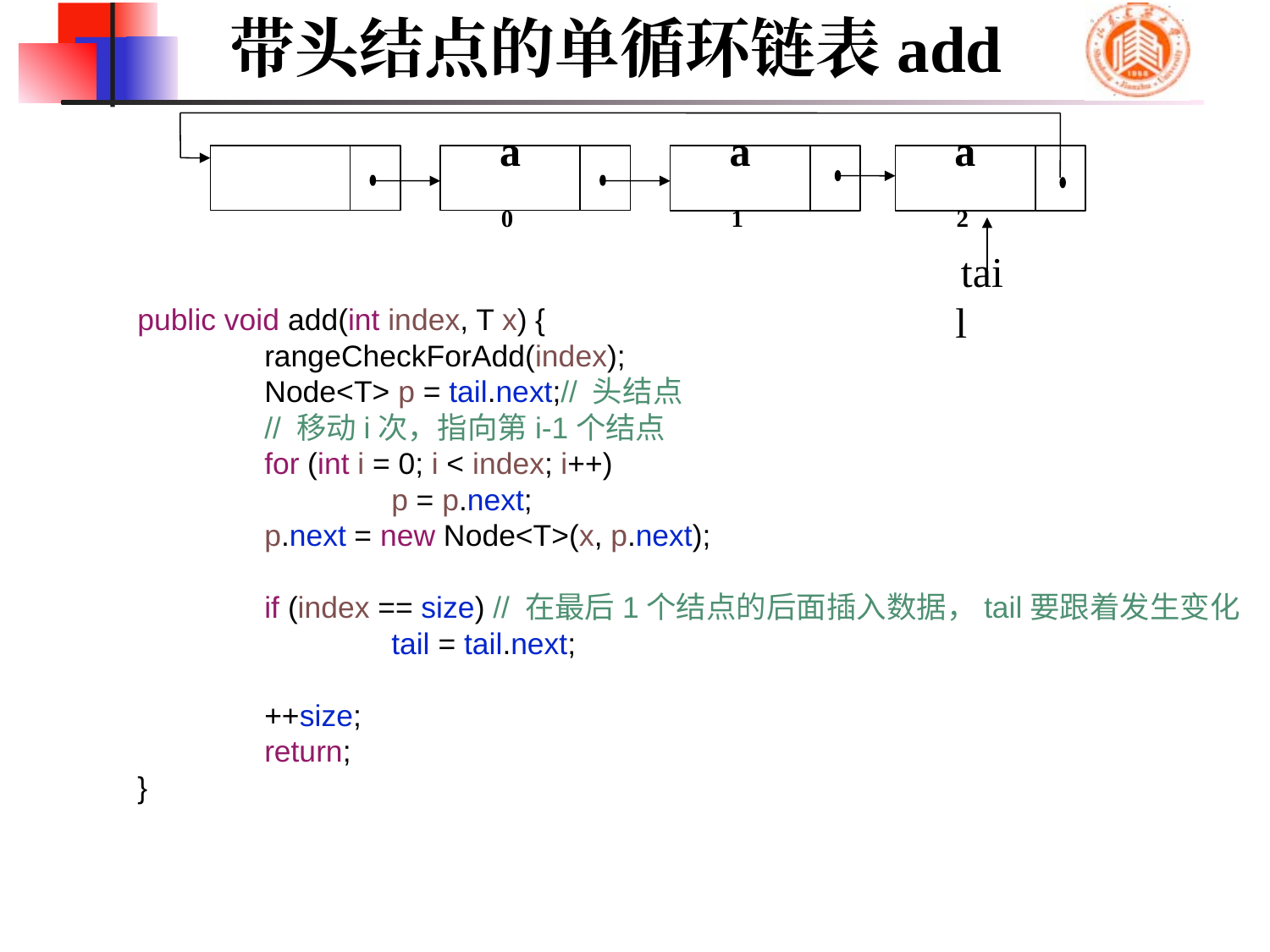

带头结点的单循环链表add

a0

a1

a2

tail
	public void add(int index, T x) {
		rangeCheckForAdd(index);
		Node<T> p = tail.next;// 头结点
		// 移动i次，指向第i-1个结点
		for (int i = 0; i < index; i++)
			p = p.next;
		p.next = new Node<T>(x, p.next);

		if (index == size) // 在最后1个结点的后面插入数据，tail要跟着发生变化
			tail = tail.next;

		++size;
		return;
	}